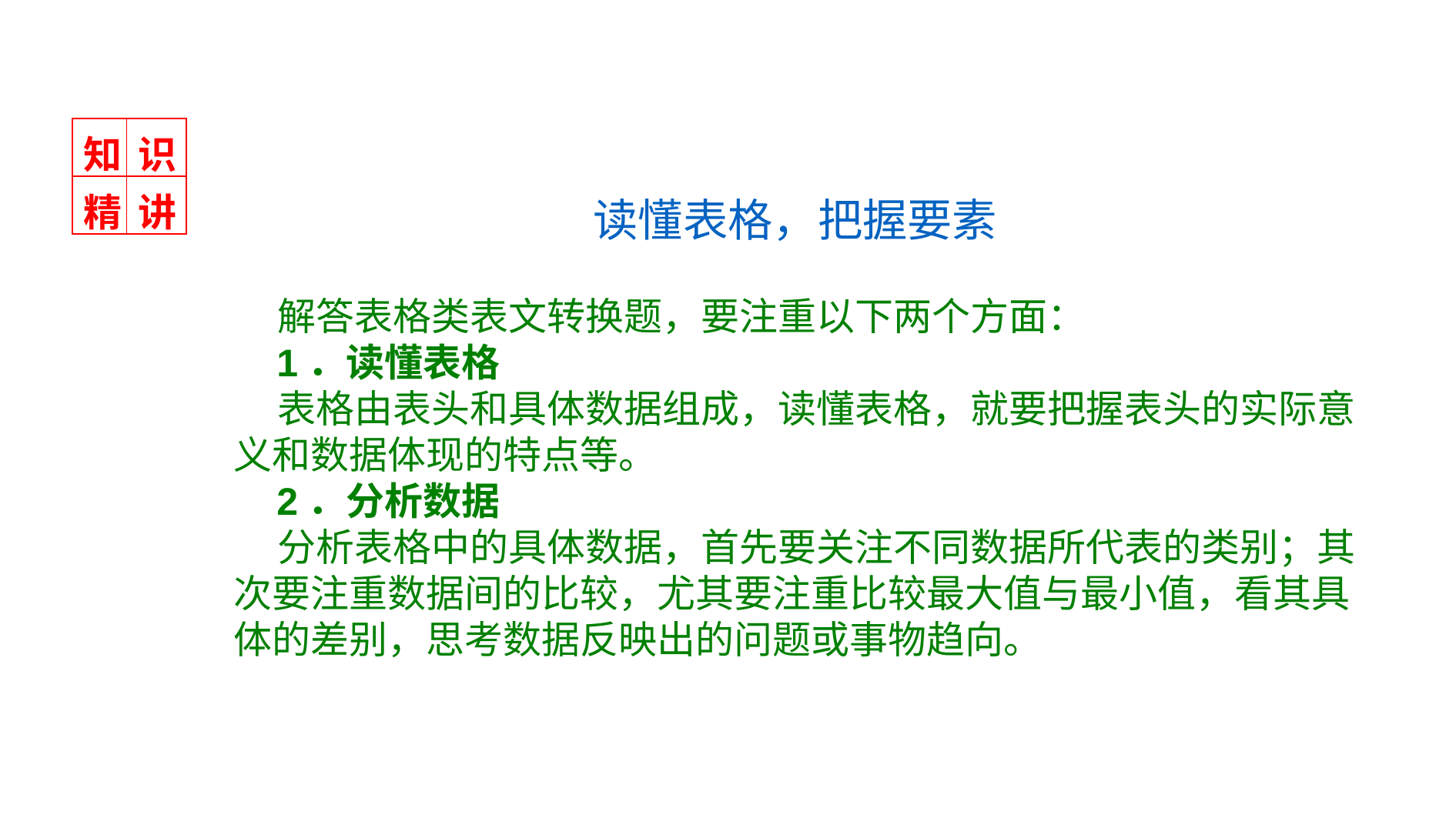

| 知 | 识 |
| --- | --- |
| 精 | 讲 |

读懂表格，把握要素

    解答表格类表文转换题，要注重以下两个方面：
    1．读懂表格
    表格由表头和具体数据组成，读懂表格，就要把握表头的实际意义和数据体现的特点等。
    2．分析数据
    分析表格中的具体数据，首先要关注不同数据所代表的类别；其次要注重数据间的比较，尤其要注重比较最大值与最小值，看其具体的差别，思考数据反映出的问题或事物趋向。